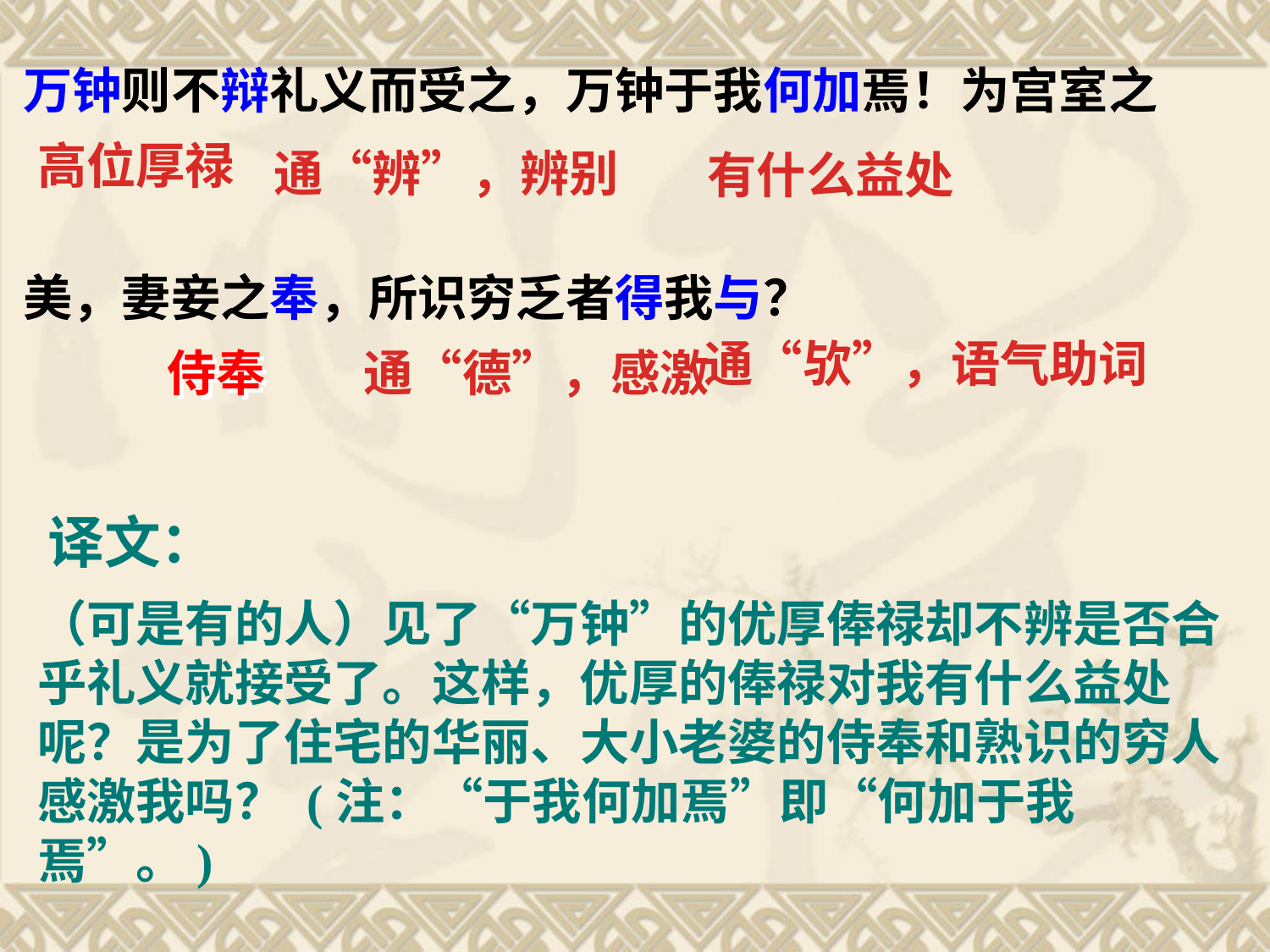

万钟则不辩礼义而受之，万钟于我何加焉！为宫室之

美，妻妾之奉，所识穷乏者得我与？

高位厚禄
通“辨”，辨别
有什么益处
通“欤”，语气助词
侍奉
通“德”，感激
译文：
（可是有的人）见了“万钟”的优厚俸禄却不辨是否合乎礼义就接受了。这样，优厚的俸禄对我有什么益处呢？是为了住宅的华丽、大小老婆的侍奉和熟识的穷人感激我吗？ (注：“于我何加焉”即“何加于我焉”。)